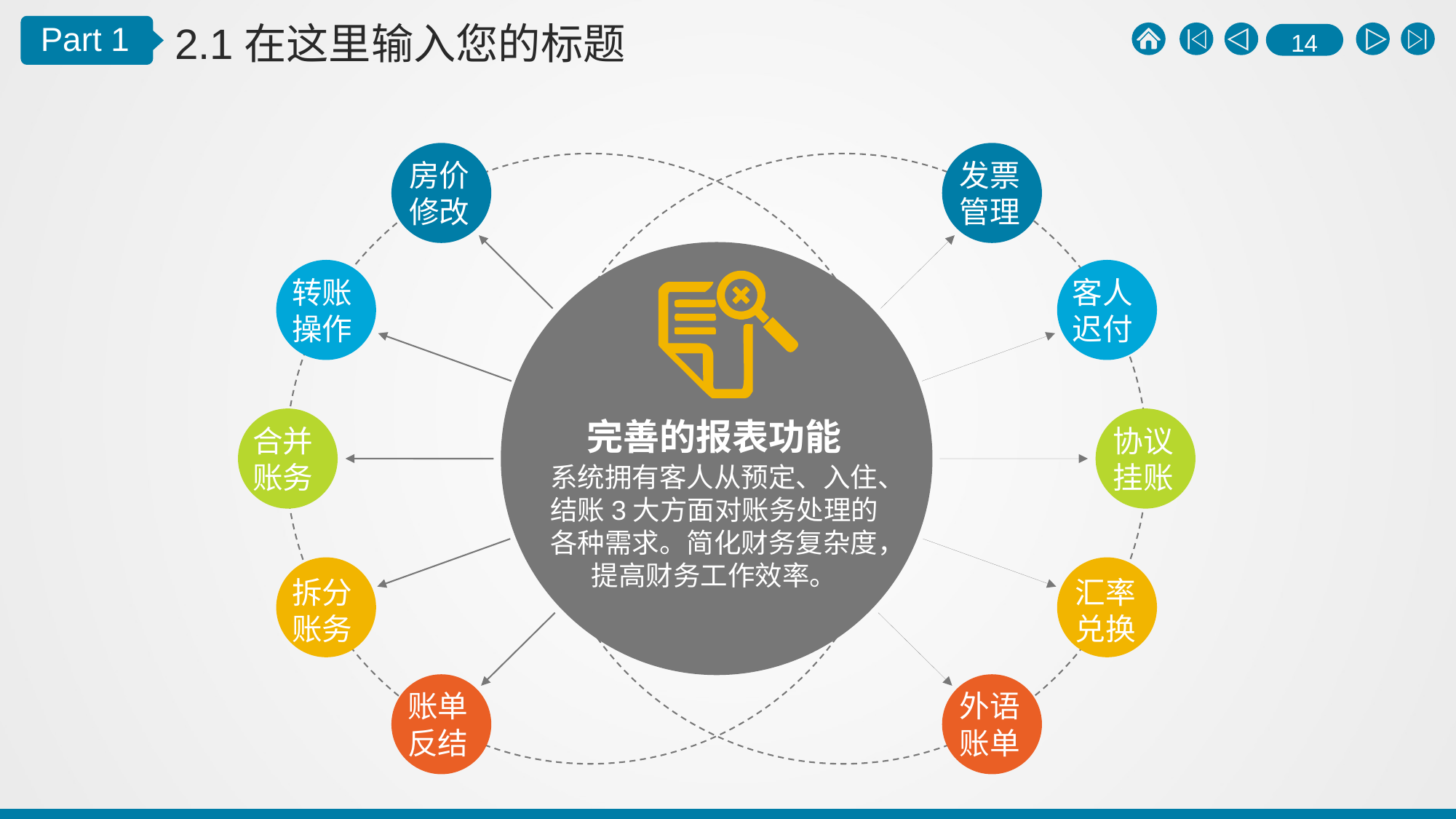

2.1在这里输入您的标题
Part 1

房价修改

发票管理

转账操作

客人迟付

完善的报表功能

合并账务

协议挂账
系统拥有客人从预定、入住、结账3大方面对账务处理的各种需求。简化财务复杂度，提高财务工作效率。

拆分账务

汇率兑换

账单反结

外语账单